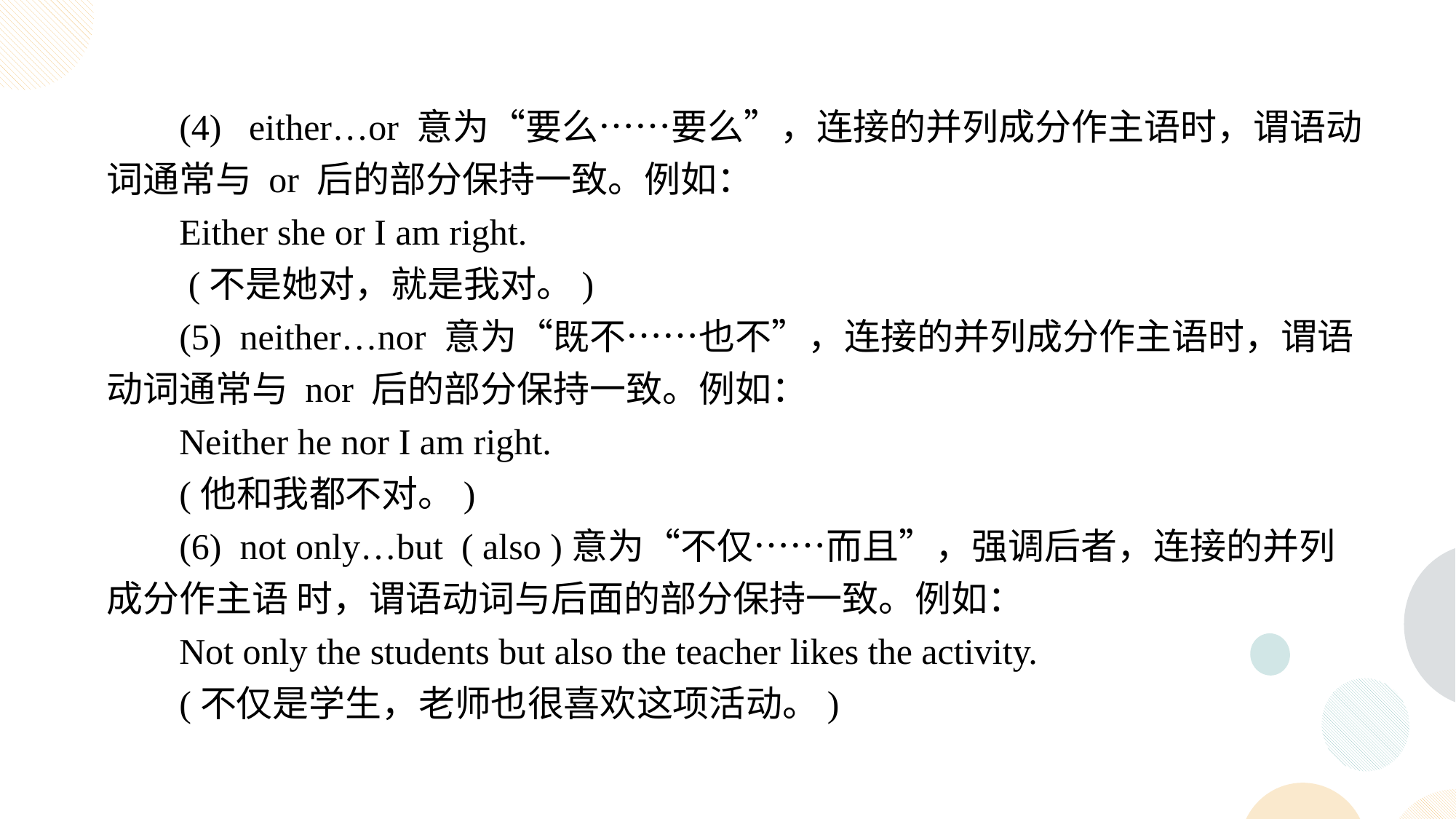

(4)   either…or 意为“要么……要么”，连接的并列成分作主语时，谓语动词通常与 or 后的部分保持一致。例如：
Either she or I am right.
 (不是她对，就是我对。)
(5)  neither…nor 意为“既不……也不”，连接的并列成分作主语时，谓语动词通常与 nor 后的部分保持一致。例如：
Neither he nor I am right.
(他和我都不对。)
(6)  not only…but  ( also )意为“不仅……而且”，强调后者，连接的并列成分作主语 时，谓语动词与后面的部分保持一致。例如：
Not only the students but also the teacher likes the activity.
(不仅是学生，老师也很喜欢这项活动。)